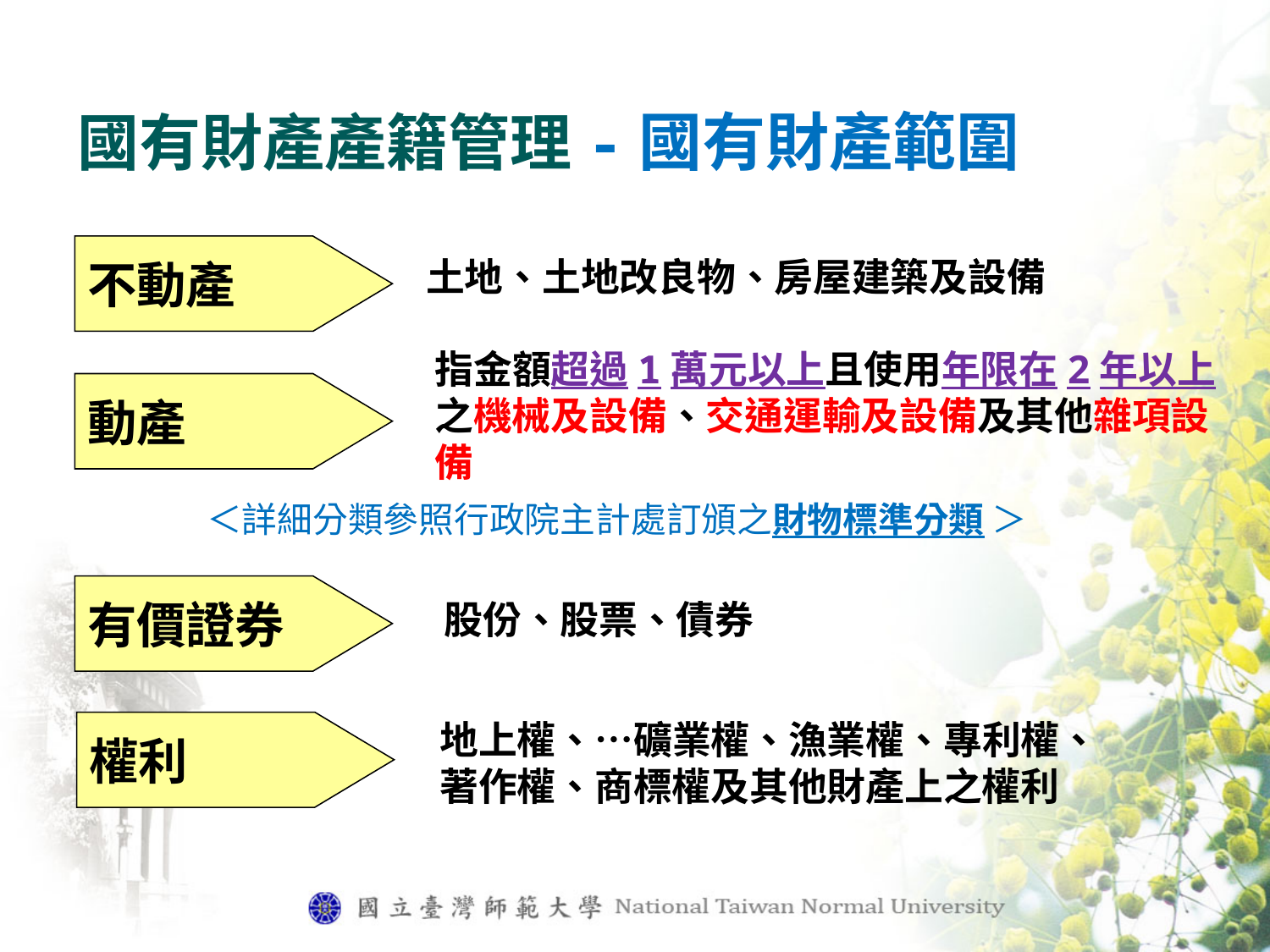

# 國有財產產籍管理-國有財產範圍
不動產
土地、土地改良物、房屋建築及設備

指金額超過1萬元以上且使用年限在2年以上之機械及設備、交通運輸及設備及其他雜項設備
動產
＜詳細分類參照行政院主計處訂頒之財物標準分類 ＞
有價證券
股份、股票、債券
地上權、…礦業權、漁業權、專利權、著作權、商標權及其他財產上之權利
權利